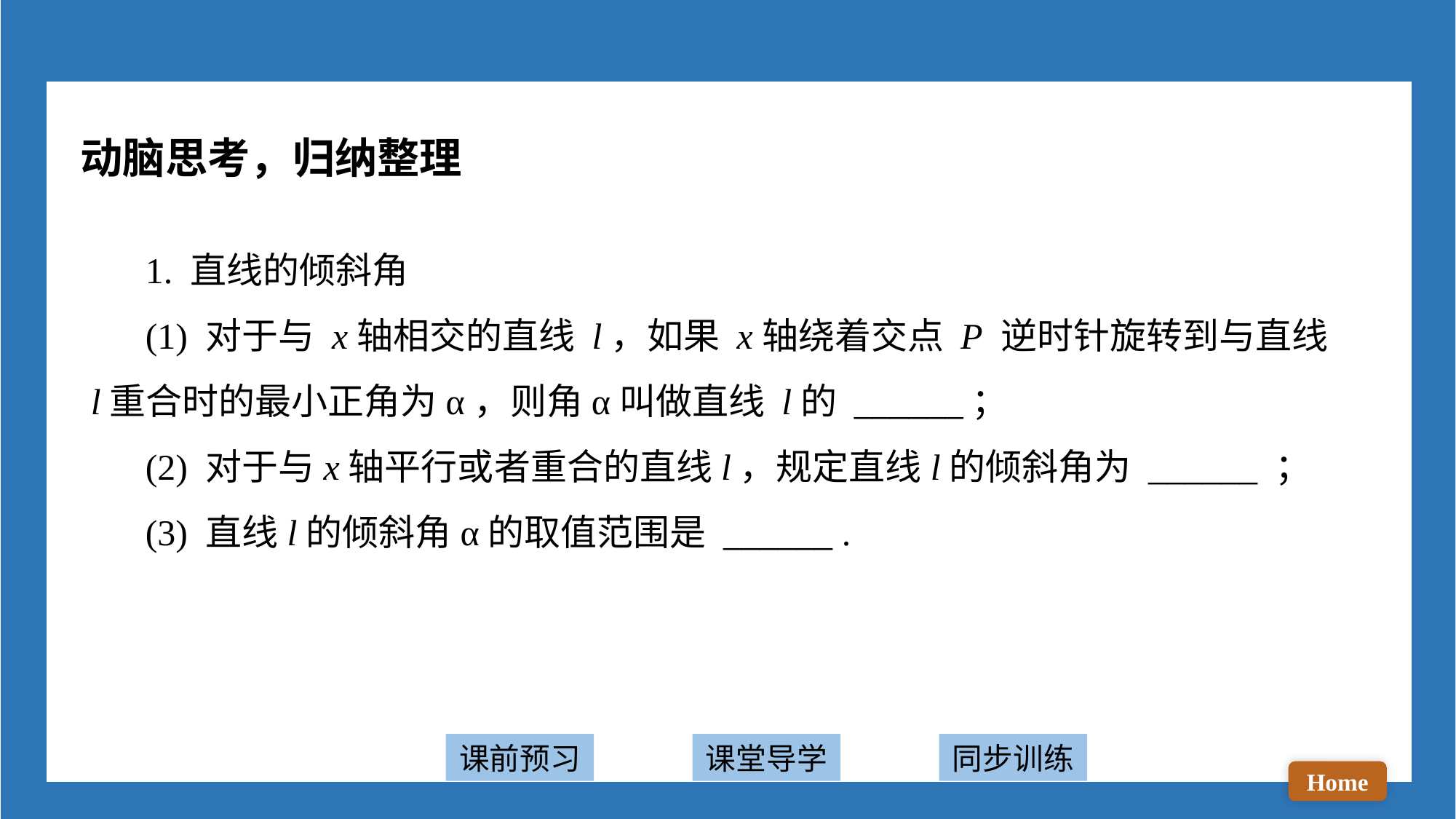

动脑思考，归纳整理
      1. 直线的倾斜角
      (1) 对于与 x轴相交的直线 l，如果 x轴绕着交点 P 逆时针旋转到与直线 l重合时的最小正角为α，则角α叫做直线 l的 ______；
      (2) 对于与x轴平行或者重合的直线l，规定直线l的倾斜角为 ______ ；
      (3) 直线l的倾斜角α的取值范围是 ______ .